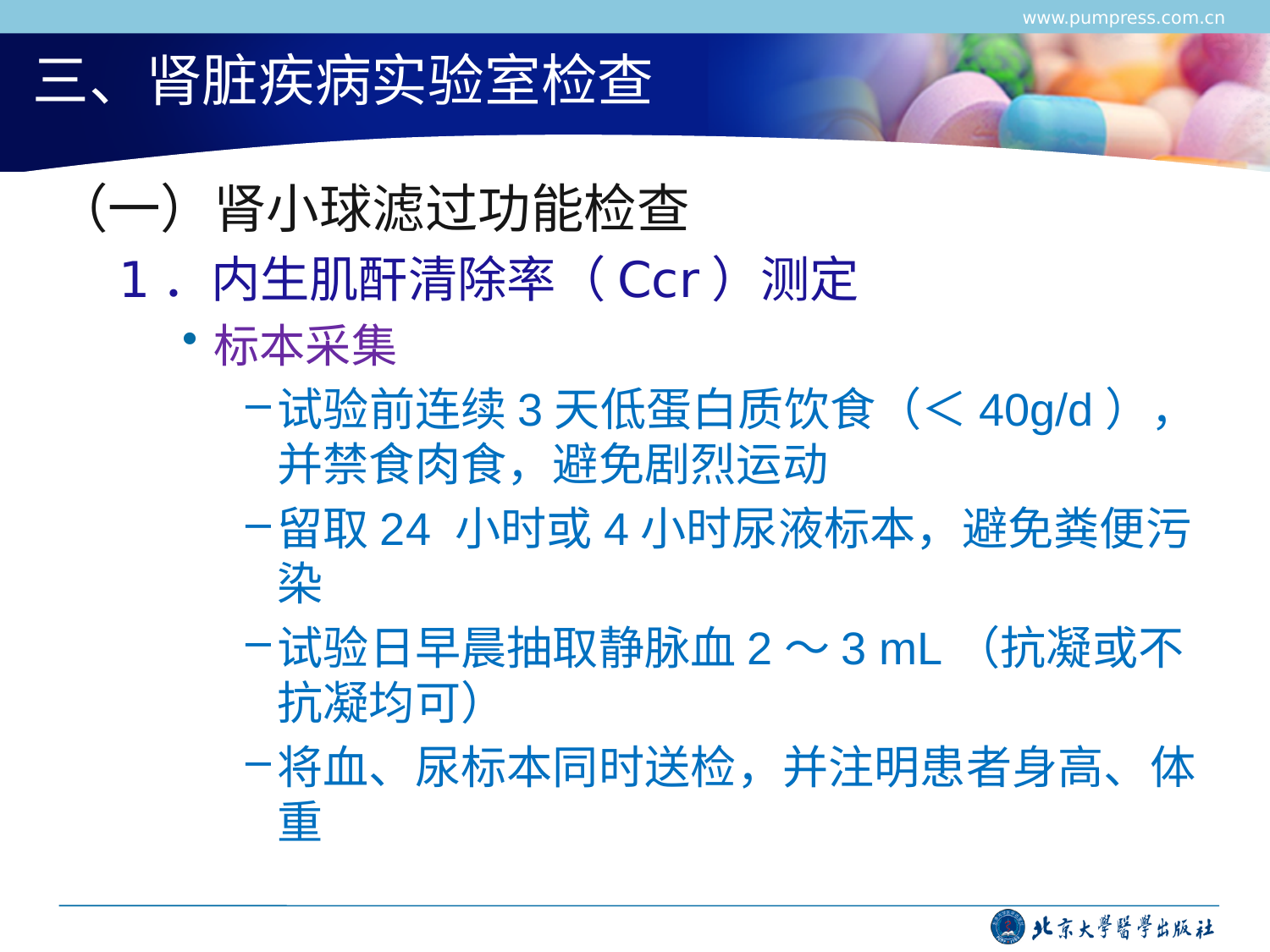

www.pumpress.com.cn
# 三、肾脏疾病实验室检查
（一）肾小球滤过功能检查
1．内生肌酐清除率（Ccr）测定
标本采集
试验前连续3天低蛋白质饮食（＜40g/d），并禁食肉食，避免剧烈运动
留取24 小时或4小时尿液标本，避免粪便污染
试验日早晨抽取静脉血2～3 mL（抗凝或不抗凝均可）
将血、尿标本同时送检，并注明患者身高、体重